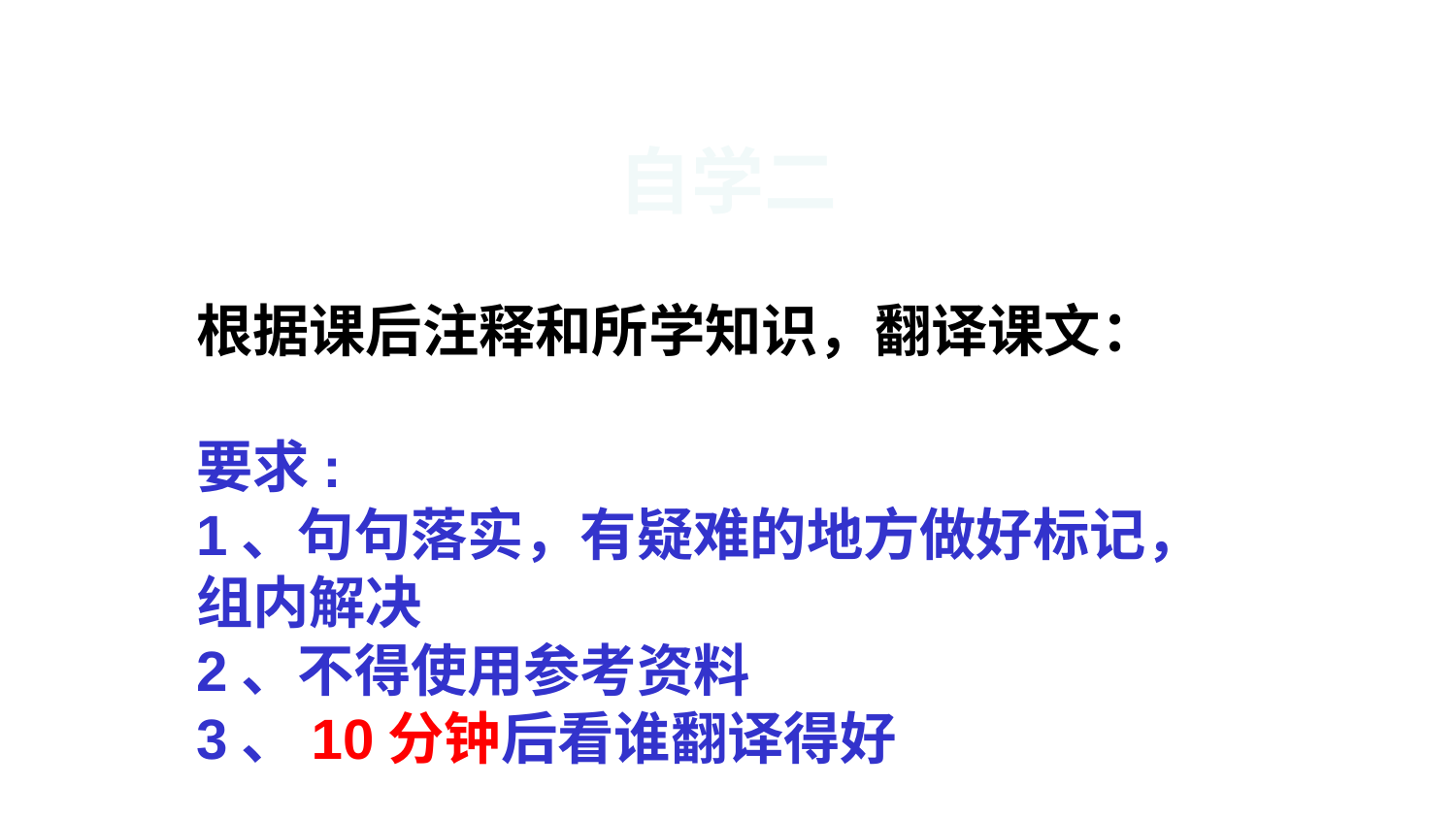

自学二
根据课后注释和所学知识，翻译课文：

要求:
1、句句落实，有疑难的地方做好标记，组内解决
2、不得使用参考资料
3、10分钟后看谁翻译得好